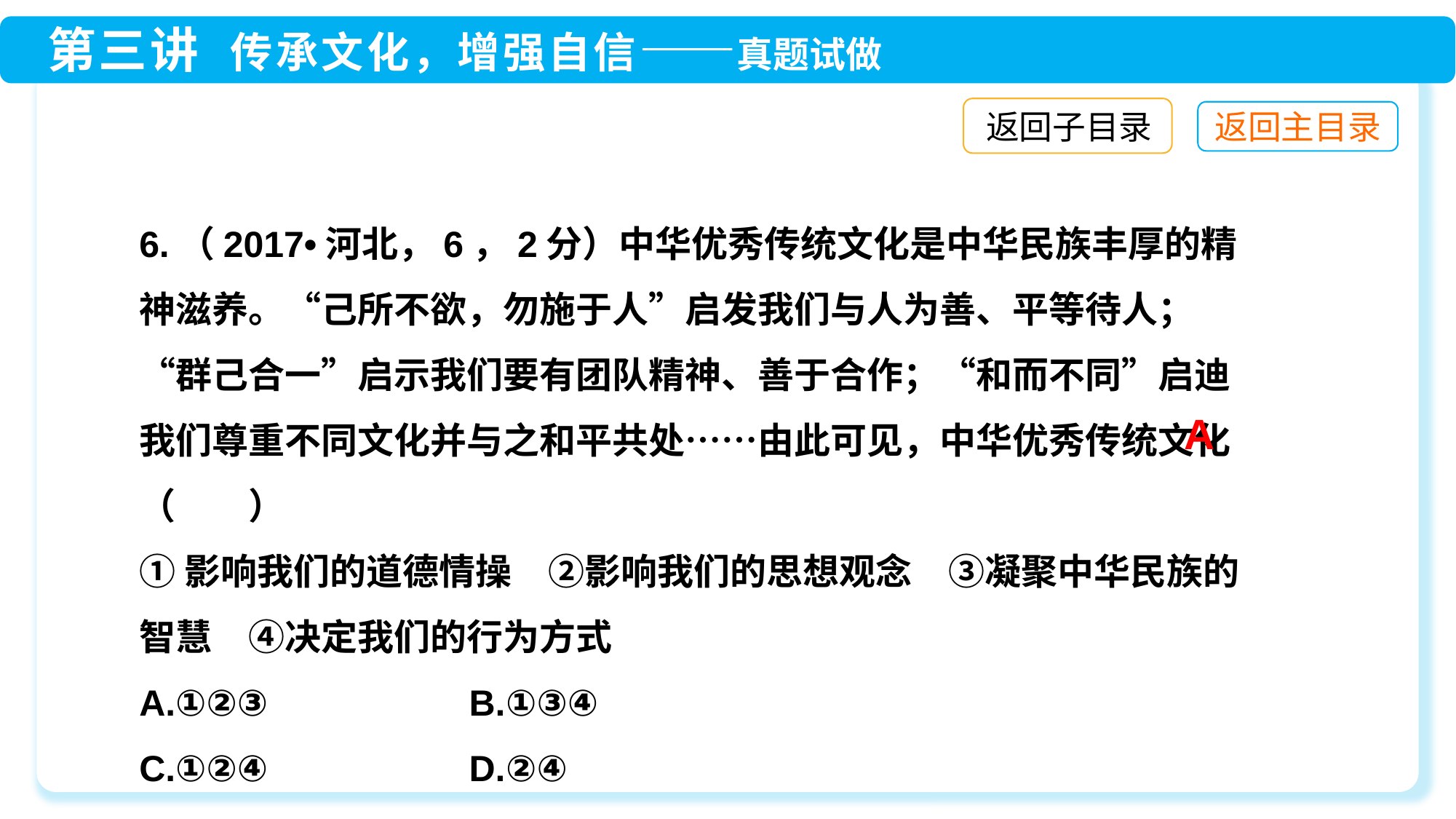

返回子目录

6.（2017•河北，6，2分）中华优秀传统文化是中华民族丰厚的精神滋养。“己所不欲，勿施于人”启发我们与人为善、平等待人；“群己合一”启示我们要有团队精神、善于合作；“和而不同”启迪我们尊重不同文化并与之和平共处……由此可见，中华优秀传统文化（　　）
①影响我们的道德情操　②影响我们的思想观念　③凝聚中华民族的智慧　④决定我们的行为方式
A.①②③	           B.①③④
C.①②④	           D.②④
A